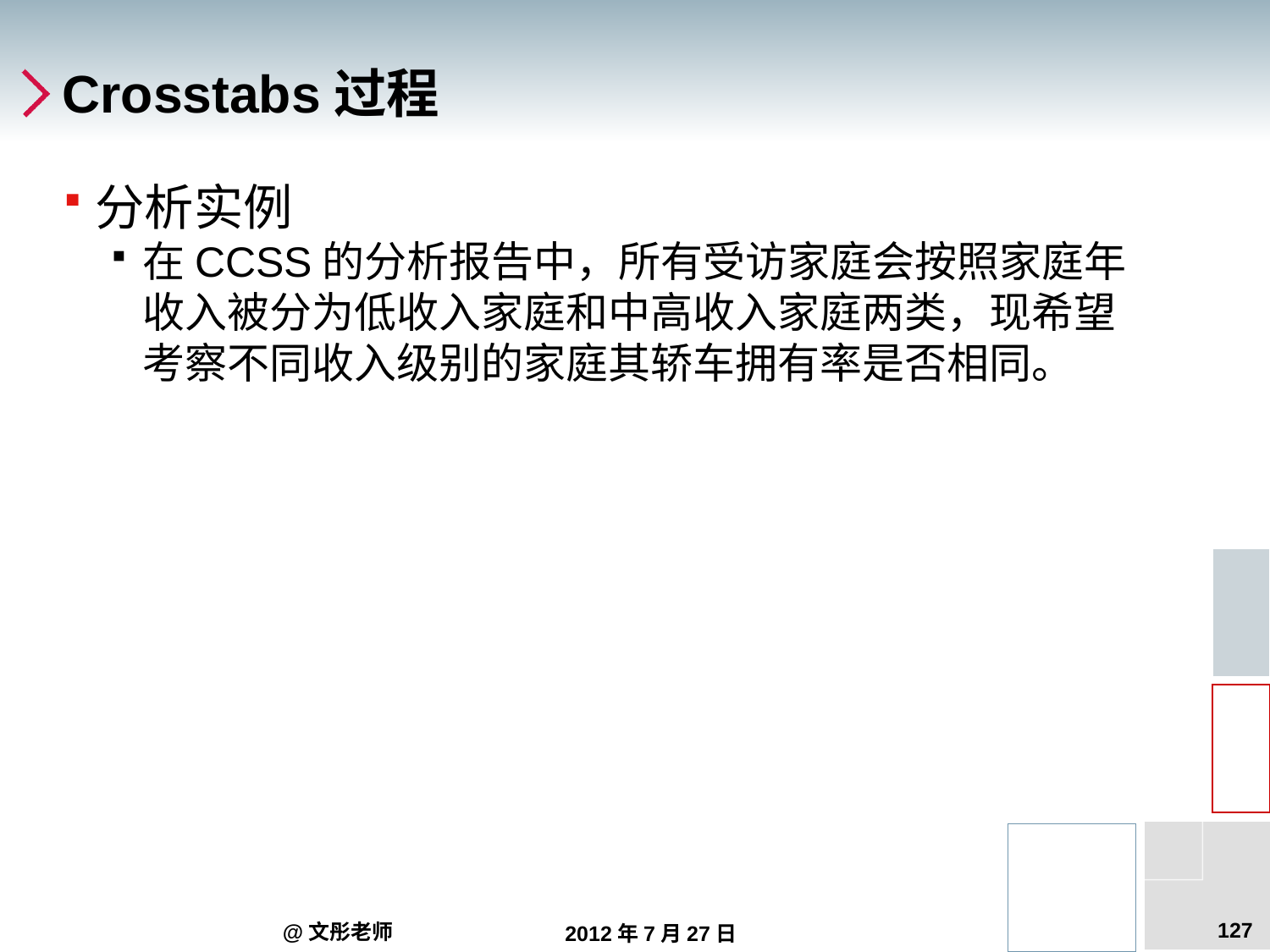

# Crosstabs过程
分析实例
在CCSS的分析报告中，所有受访家庭会按照家庭年收入被分为低收入家庭和中高收入家庭两类，现希望考察不同收入级别的家庭其轿车拥有率是否相同。
127
@文彤老师

2012年7月27日